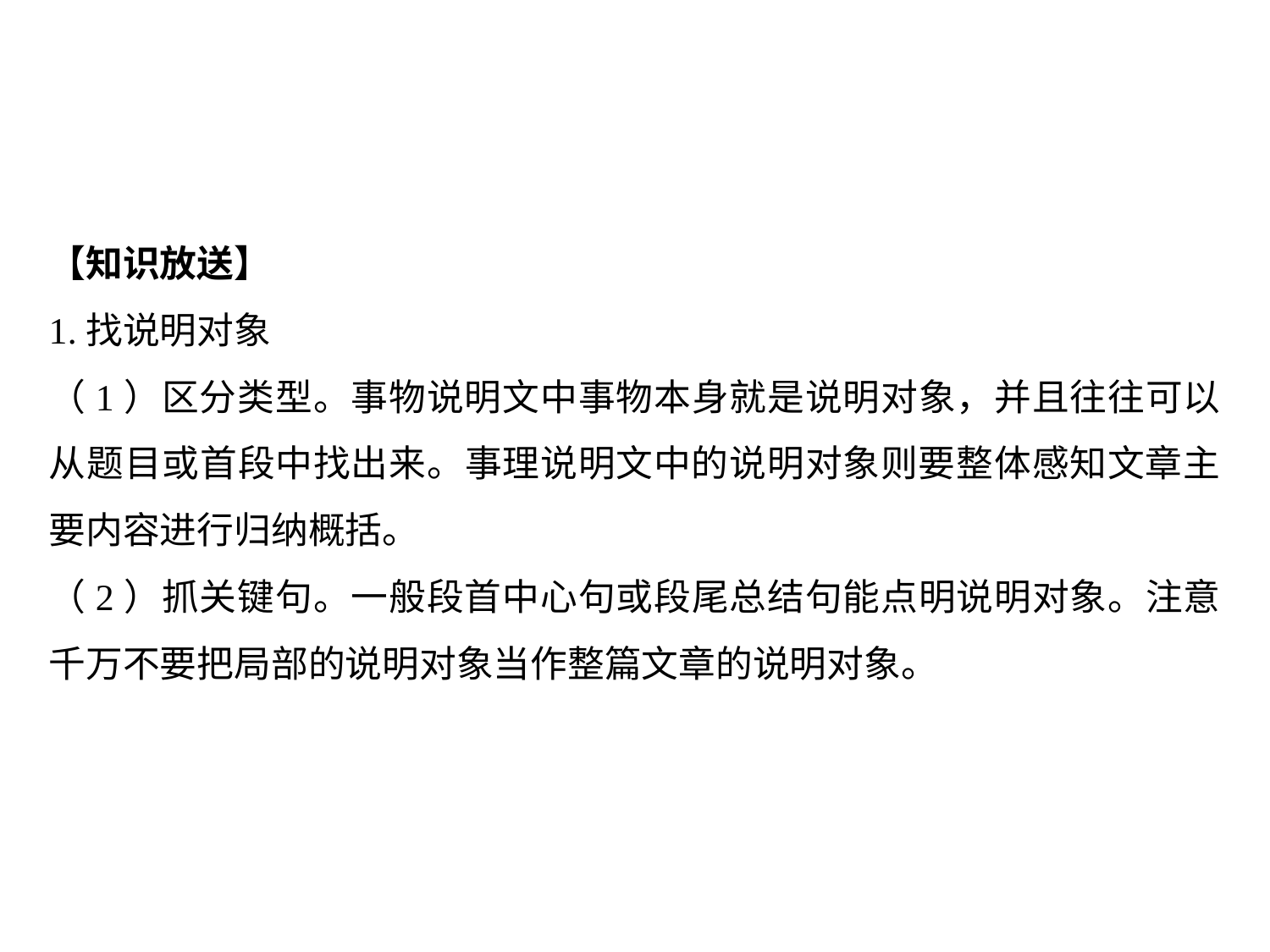

【知识放送】
1.找说明对象
（1）区分类型。事物说明文中事物本身就是说明对象，并且往往可以从题目或首段中找出来。事理说明文中的说明对象则要整体感知文章主要内容进行归纳概括。
（2）抓关键句。一般段首中心句或段尾总结句能点明说明对象。注意千万不要把局部的说明对象当作整篇文章的说明对象。